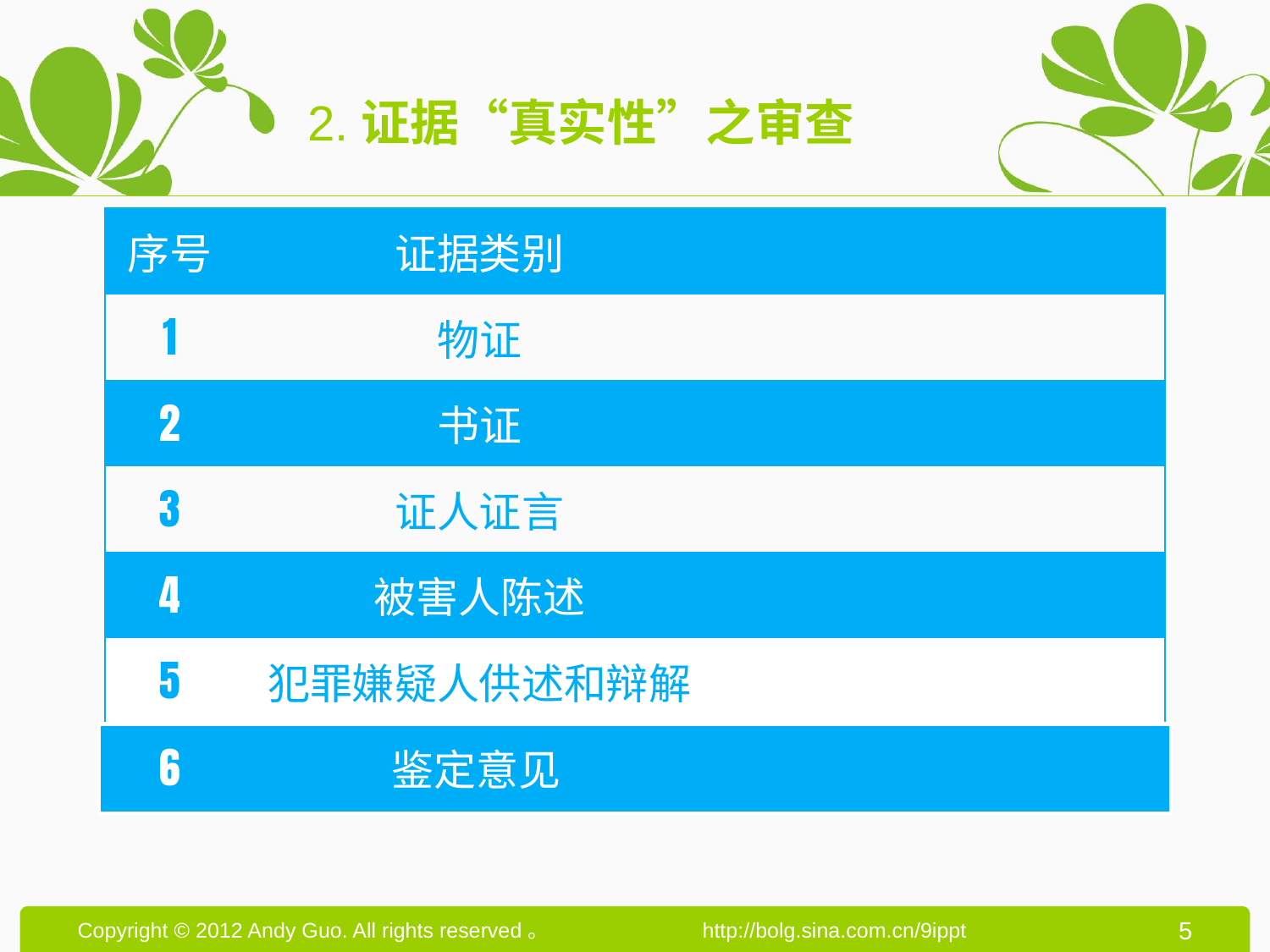

# 2.证据“真实性”之审查
| 序号 | 证据类别 |  |  |
| --- | --- | --- | --- |
| 1 | 物证 |  |  |
| 2 | 书证 |  |  |
| 3 | 证人证言 |  |  |
| 4 | 被害人陈述 |  |  |
| 5 | 犯罪嫌疑人供述和辩解 |  |  |
    6                 鉴定意见
5